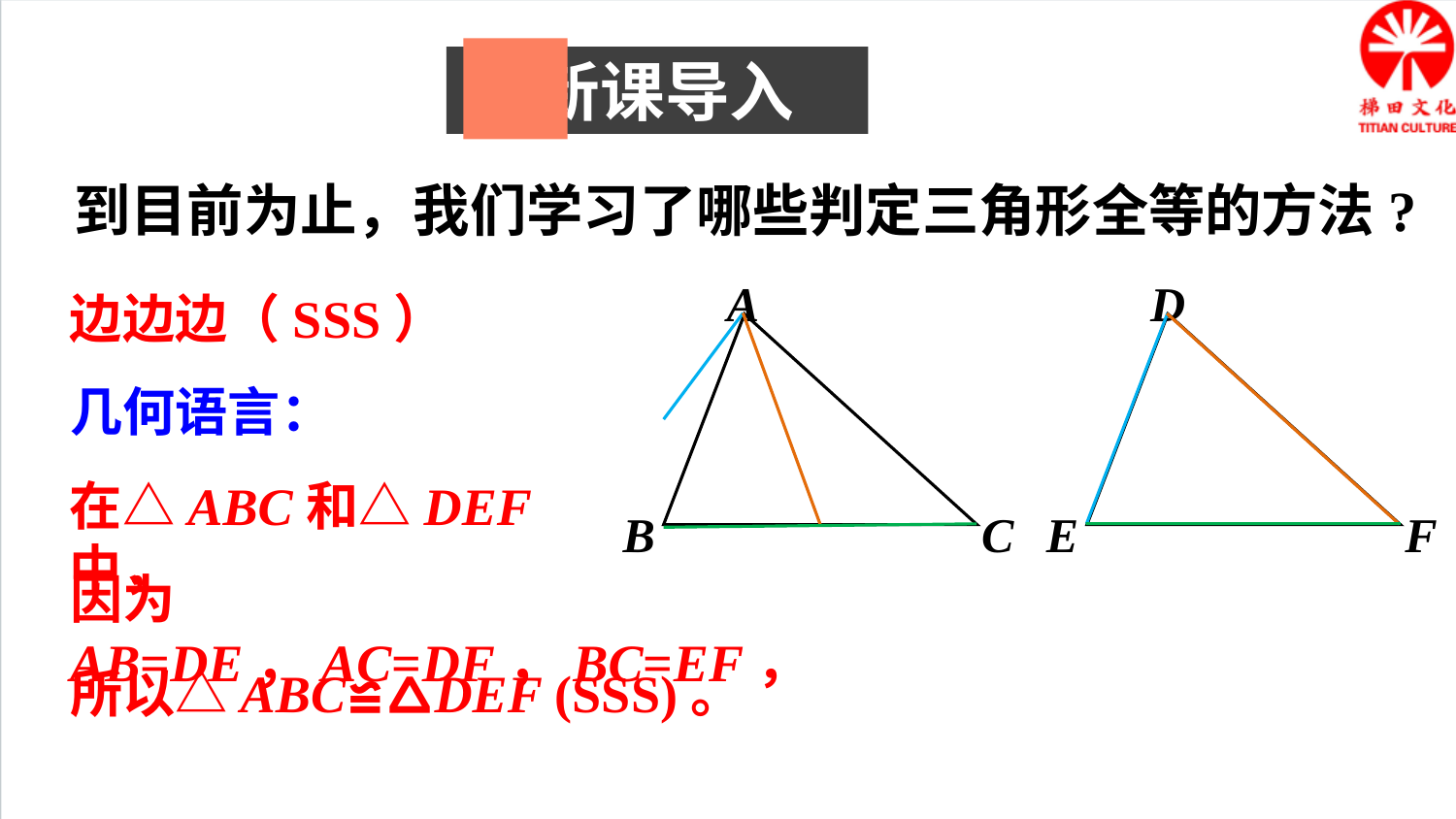

新课导入
到目前为止，我们学习了哪些判定三角形全等的方法?
A

B
C
D

E
F
边边边（SSS）
几何语言：
在△ABC和△DEF中，
因为AB=DE，AC=DF，BC=EF，
所以△ABC≌△DEF (SSS)。